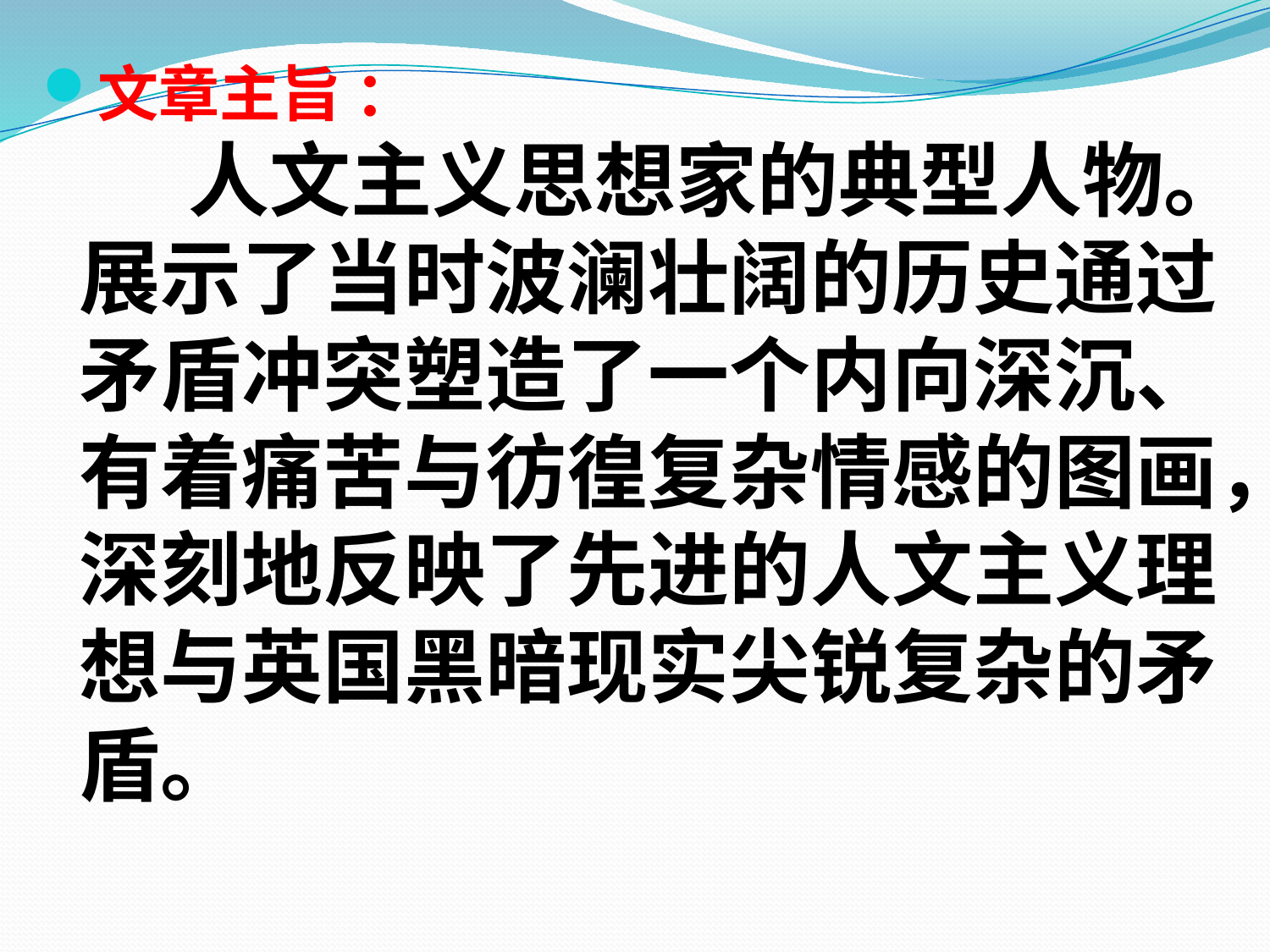

文章主旨 ：
           人文主义思想家的典型人物。展示了当时波澜壮阔的历史通过矛盾冲突塑造了一个内向深沉、有着痛苦与彷徨复杂情感的图画，深刻地反映了先进的人文主义理想与英国黑暗现实尖锐复杂的矛盾。